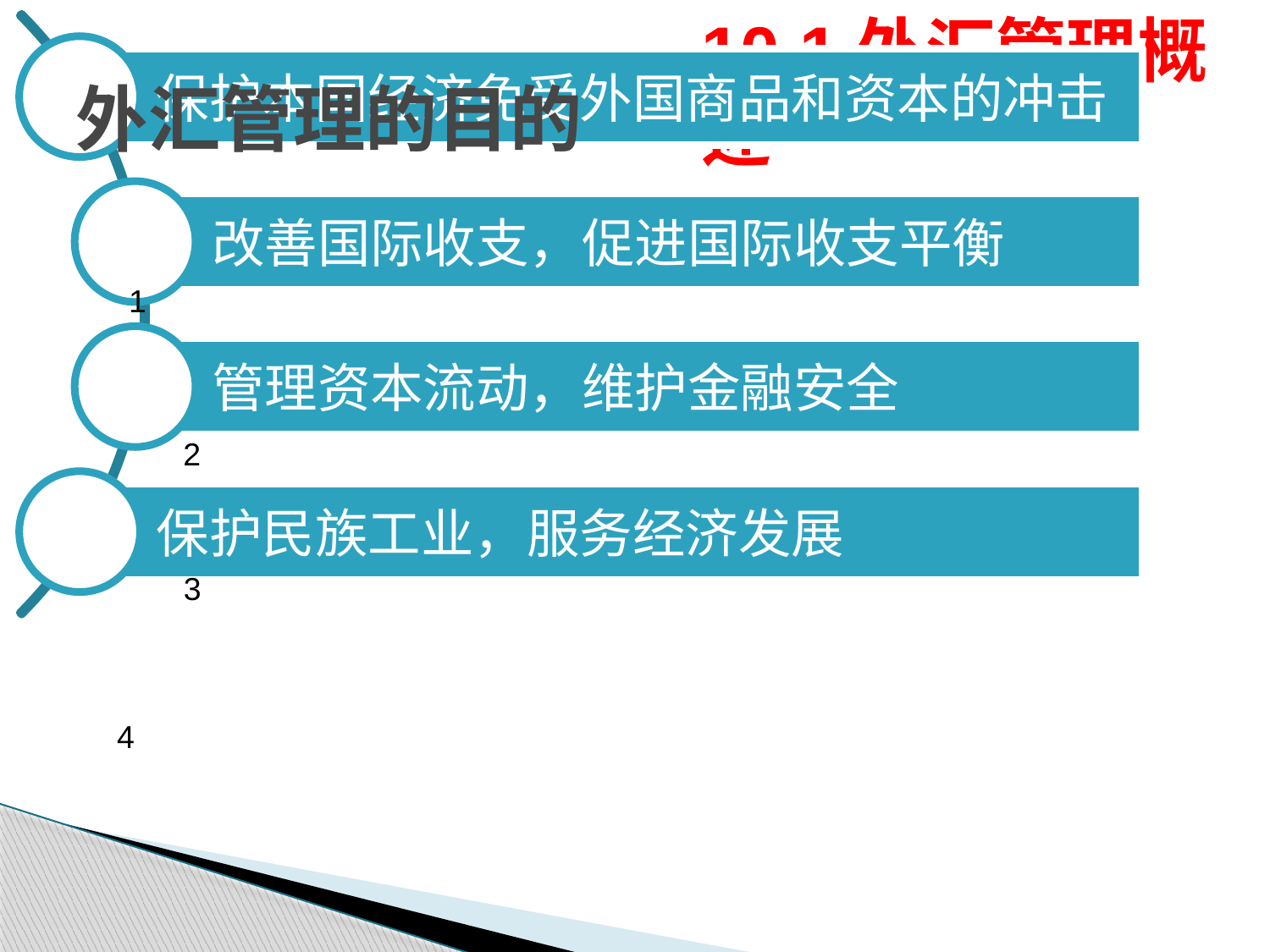

# 外汇管理的目的
保护本国经济免受外国商品和资本的冲击
改善国际收支，促进国际收支平衡
管理资本流动，维护金融安全
保护民族工业，服务经济发展
1
2
3
4